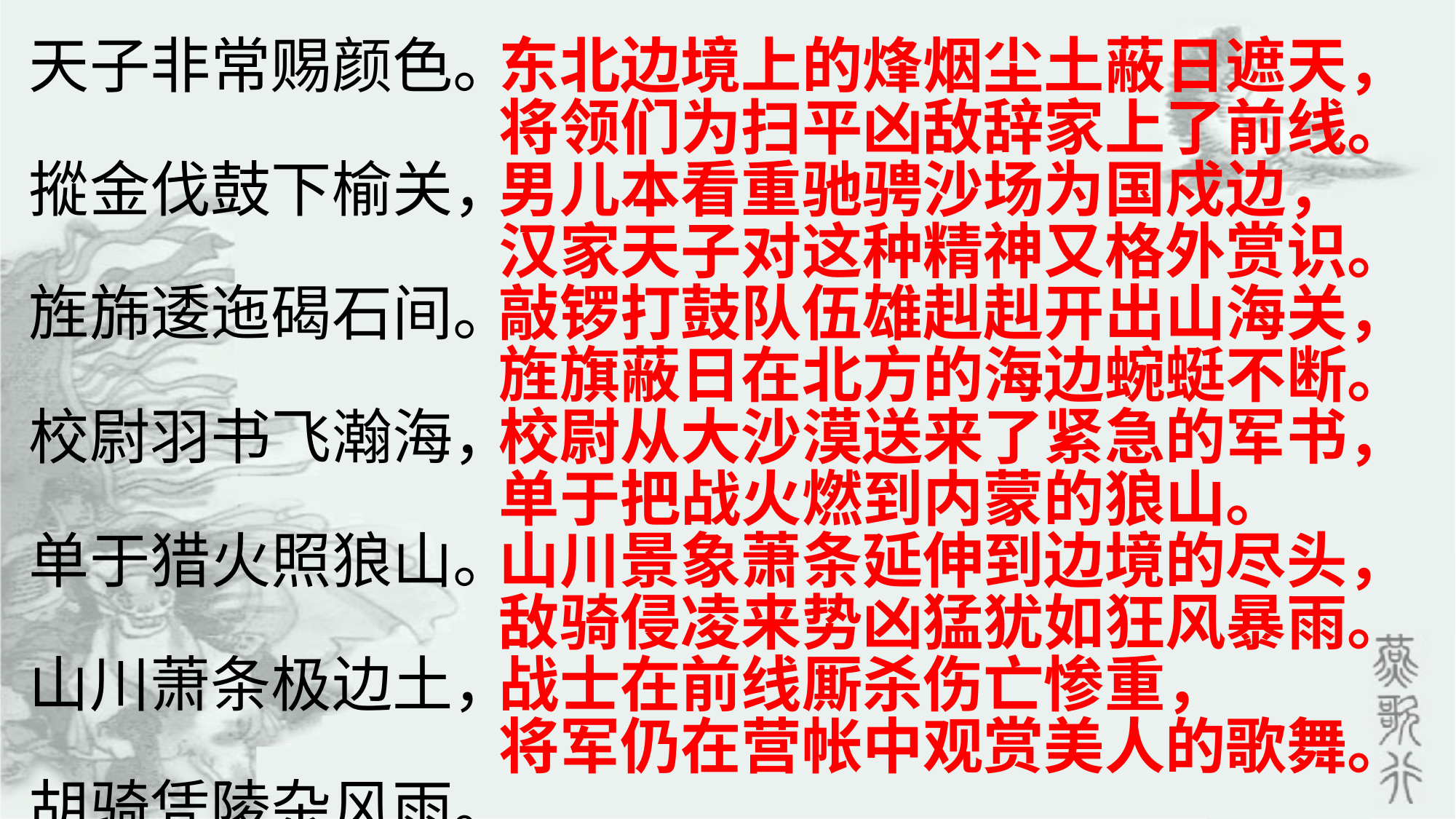

汉家烟尘在东北，
汉将辞家破残贼。
男儿本自重横行，
天子非常赐颜色。
摐金伐鼓下榆关，
旌旆逶迤碣石间。
校尉羽书飞瀚海，
单于猎火照狼山。
山川萧条极边土，
胡骑凭陵杂风雨。
战士军前半死生，
美人帐下犹歌舞。
东北边境上的烽烟尘土蔽日遮天，
将领们为扫平凶敌辞家上了前线。
男儿本看重驰骋沙场为国戍边，
汉家天子对这种精神又格外赏识。
敲锣打鼓队伍雄赳赳开出山海关，
旌旗蔽日在北方的海边蜿蜓不断。
校尉从大沙漠送来了紧急的军书，
单于把战火燃到内蒙的狼山。
山川景象萧条延伸到边境的尽头，
敌骑侵凌来势凶猛犹如狂风暴雨。
战士在前线厮杀伤亡惨重，
将军仍在营帐中观赏美人的歌舞。

.